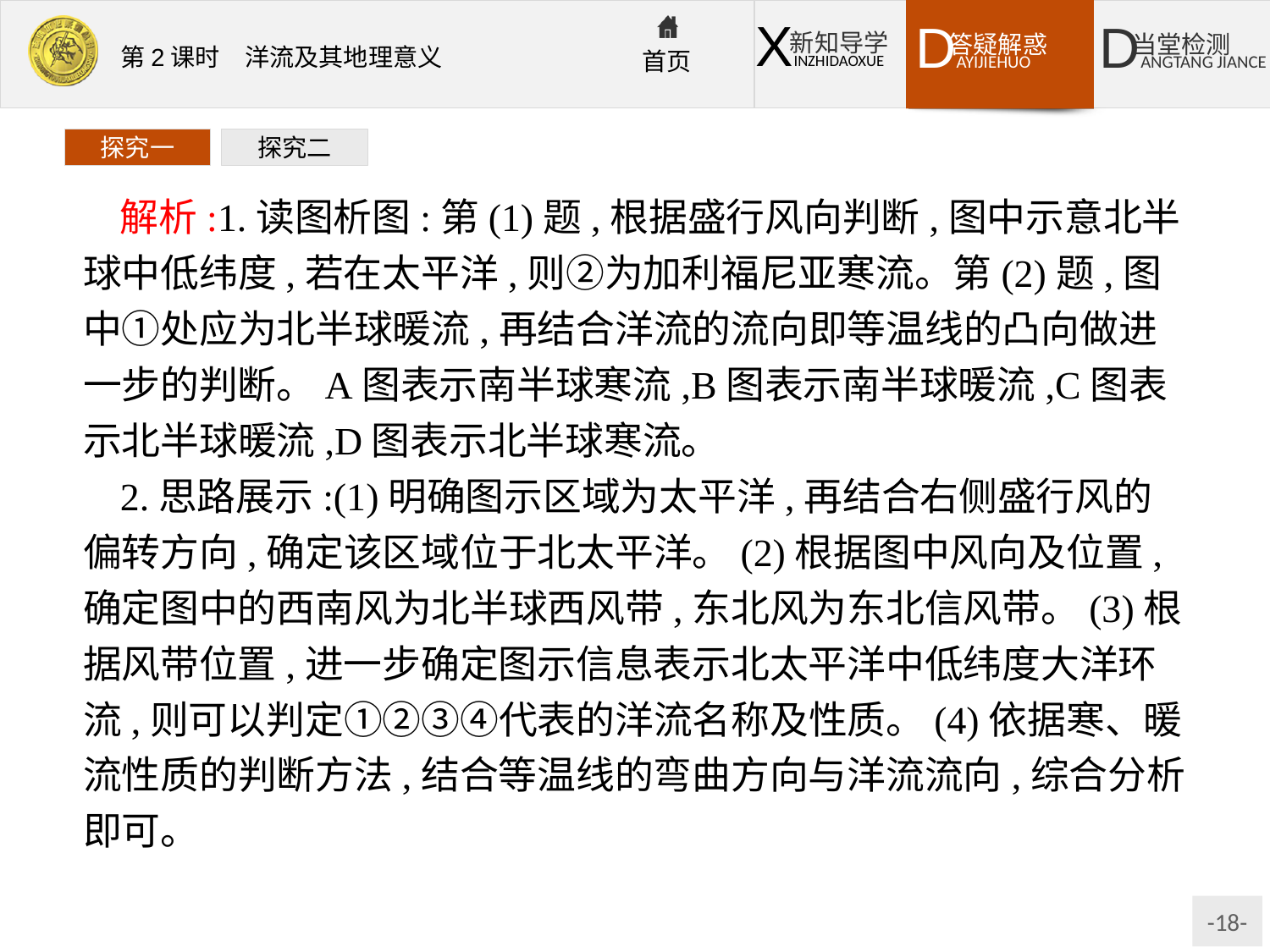

探究一
探究二
解析:1.读图析图:第(1)题,根据盛行风向判断,图中示意北半球中低纬度,若在太平洋,则②为加利福尼亚寒流。第(2)题,图中①处应为北半球暖流,再结合洋流的流向即等温线的凸向做进一步的判断。A图表示南半球寒流,B图表示南半球暖流,C图表示北半球暖流,D图表示北半球寒流。
2.思路展示:(1)明确图示区域为太平洋,再结合右侧盛行风的偏转方向,确定该区域位于北太平洋。(2)根据图中风向及位置,确定图中的西南风为北半球西风带,东北风为东北信风带。(3)根据风带位置,进一步确定图示信息表示北太平洋中低纬度大洋环流,则可以判定①②③④代表的洋流名称及性质。(4)依据寒、暖流性质的判断方法,结合等温线的弯曲方向与洋流流向,综合分析即可。